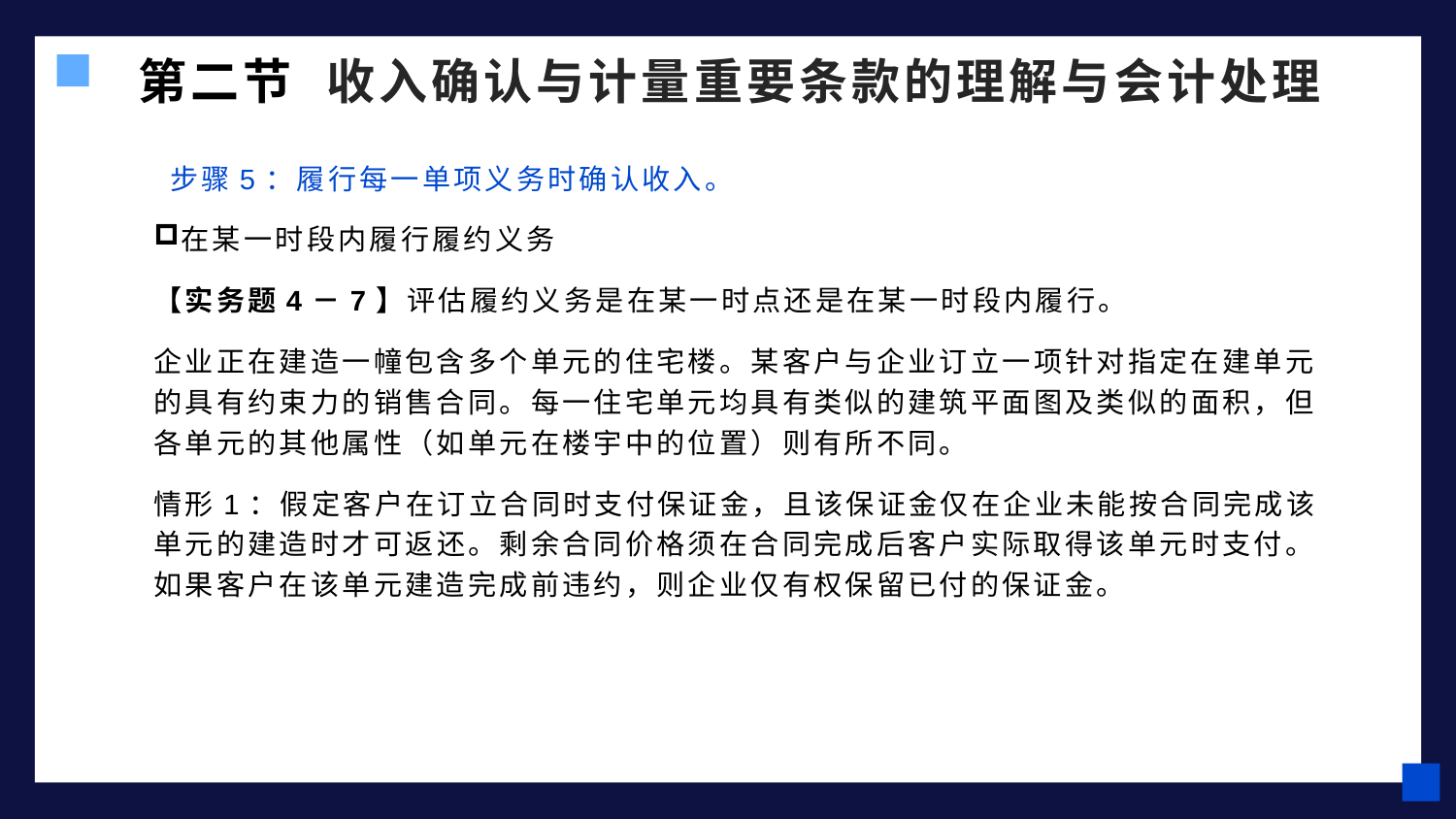

第二节  收入确认与计量重要条款的理解与会计处理
 步骤5：履行每一单项义务时确认收入。
在某一时段内履行履约义务
【实务题4－7】评估履约义务是在某一时点还是在某一时段内履行。
企业正在建造一幢包含多个单元的住宅楼。某客户与企业订立一项针对指定在建单元的具有约束力的销售合同。每一住宅单元均具有类似的建筑平面图及类似的面积，但各单元的其他属性（如单元在楼宇中的位置）则有所不同。
情形1：假定客户在订立合同时支付保证金，且该保证金仅在企业未能按合同完成该单元的建造时才可返还。剩余合同价格须在合同完成后客户实际取得该单元时支付。如果客户在该单元建造完成前违约，则企业仅有权保留已付的保证金。